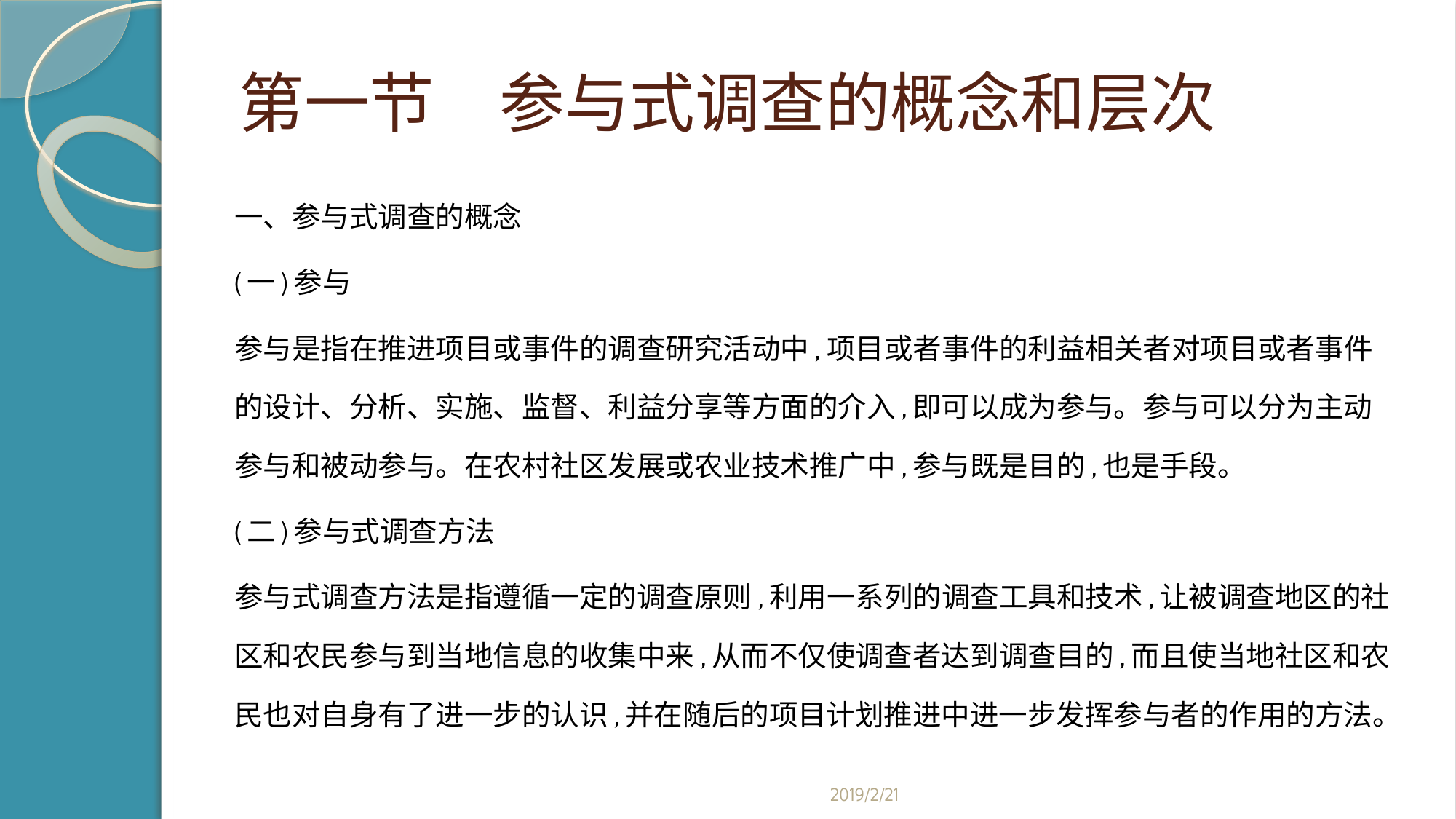

# 第一节　参与式调查的概念和层次
一、参与式调查的概念
(一)参与
参与是指在推进项目或事件的调查研究活动中,项目或者事件的利益相关者对项目或者事件的设计、分析、实施、监督、利益分享等方面的介入,即可以成为参与。参与可以分为主动参与和被动参与。在农村社区发展或农业技术推广中,参与既是目的,也是手段。
(二)参与式调查方法
参与式调查方法是指遵循一定的调查原则,利用一系列的调查工具和技术,让被调查地区的社区和农民参与到当地信息的收集中来,从而不仅使调查者达到调查目的,而且使当地社区和农民也对自身有了进一步的认识,并在随后的项目计划推进中进一步发挥参与者的作用的方法。

2019/2/21